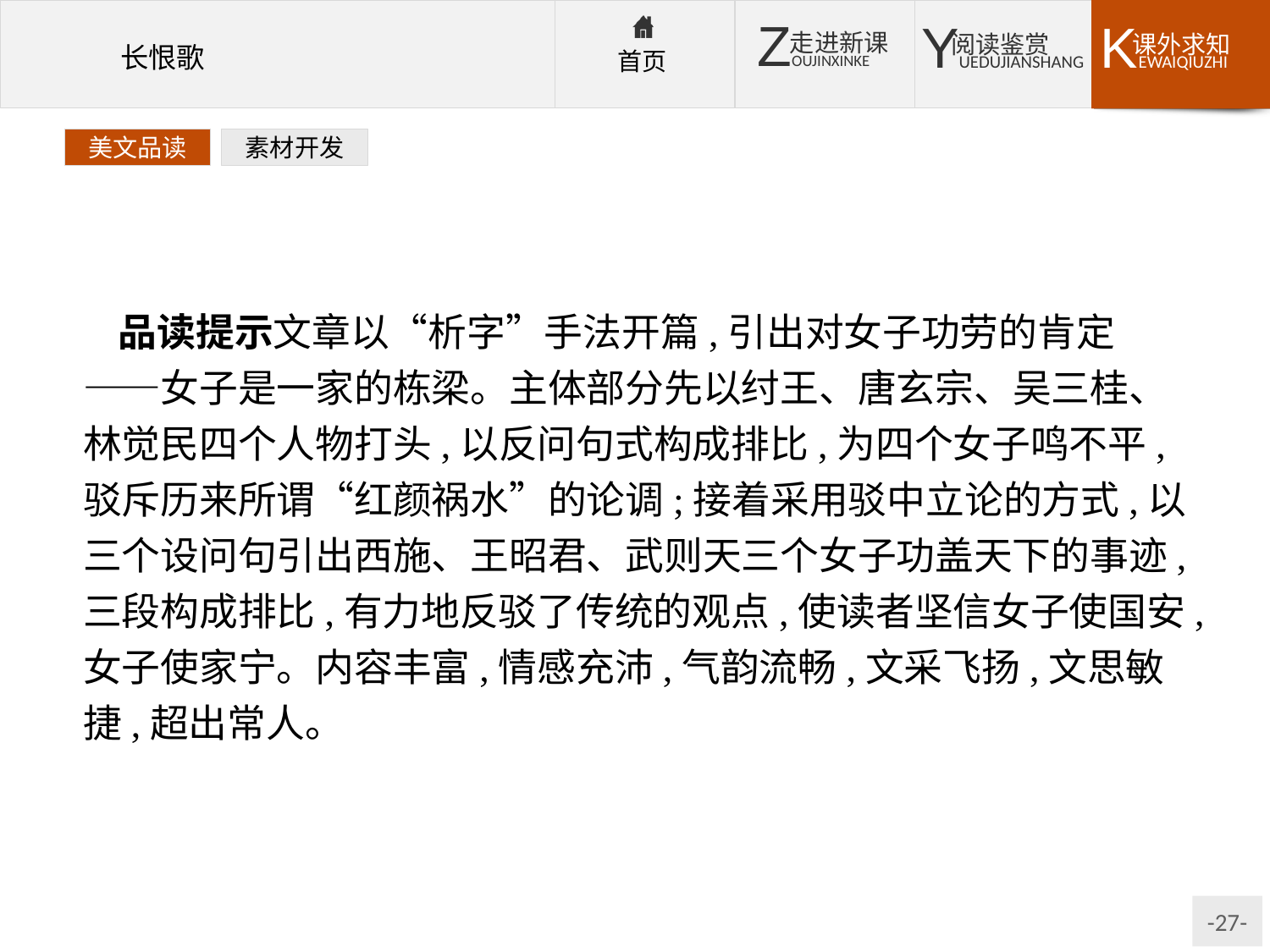

美文品读
素材开发
品读提示文章以“析字”手法开篇,引出对女子功劳的肯定——女子是一家的栋梁。主体部分先以纣王、唐玄宗、吴三桂、林觉民四个人物打头,以反问句式构成排比,为四个女子鸣不平,驳斥历来所谓“红颜祸水”的论调;接着采用驳中立论的方式,以三个设问句引出西施、王昭君、武则天三个女子功盖天下的事迹,三段构成排比,有力地反驳了传统的观点,使读者坚信女子使国安,女子使家宁。内容丰富,情感充沛,气韵流畅,文采飞扬,文思敏捷,超出常人。